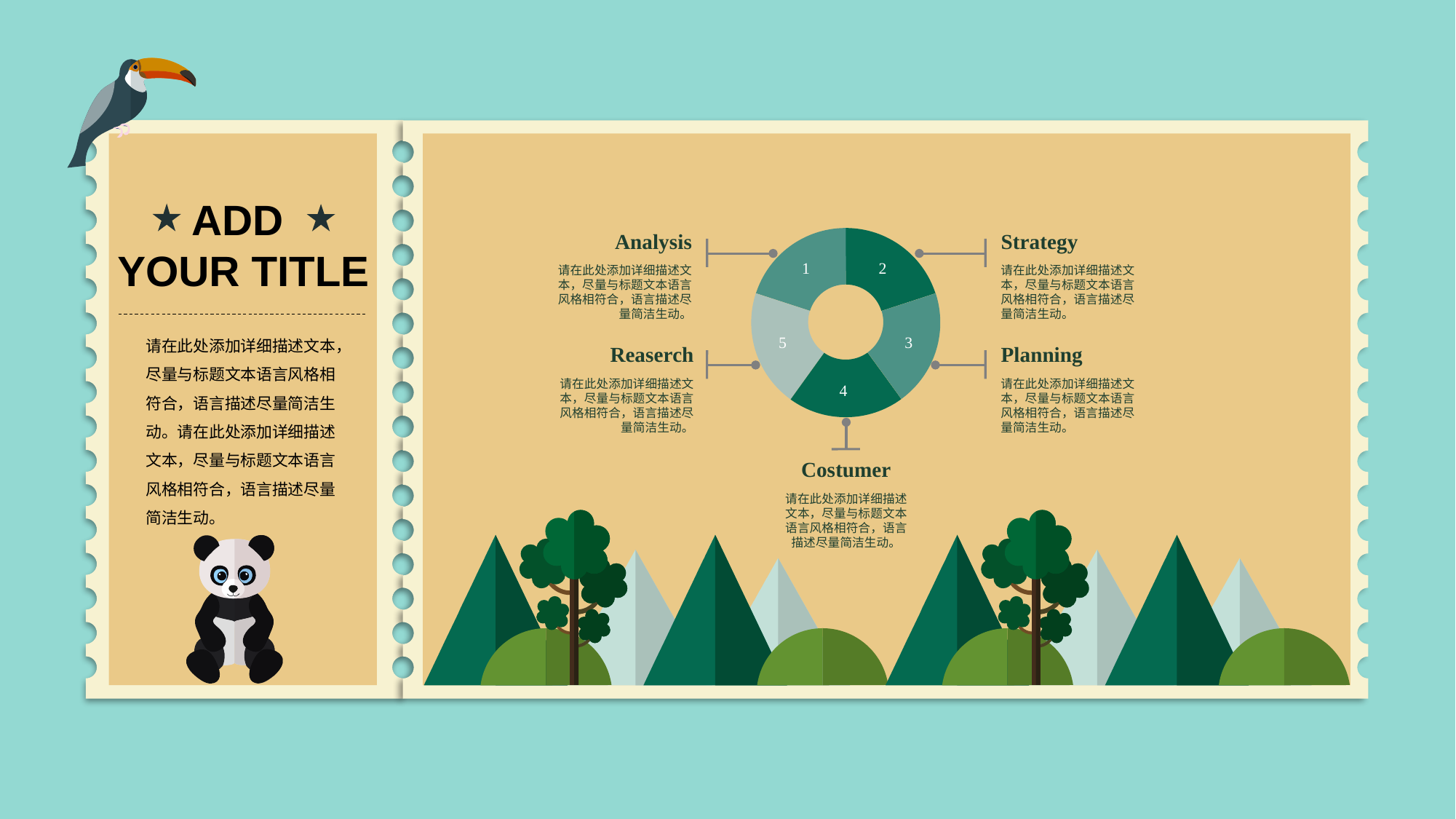

Analysis

1

2
Strategy

请在此处添加详细描述文本，尽量与标题文本语言风格相符合，语言描述尽量简洁生动。
请在此处添加详细描述文本，尽量与标题文本语言风格相符合，语言描述尽量简洁生动。

5

3
Reaserch
Planning

4
请在此处添加详细描述文本，尽量与标题文本语言风格相符合，语言描述尽量简洁生动。
请在此处添加详细描述文本，尽量与标题文本语言风格相符合，语言描述尽量简洁生动。

Costumer
请在此处添加详细描述文本，尽量与标题文本语言风格相符合，语言描述尽量简洁生动。